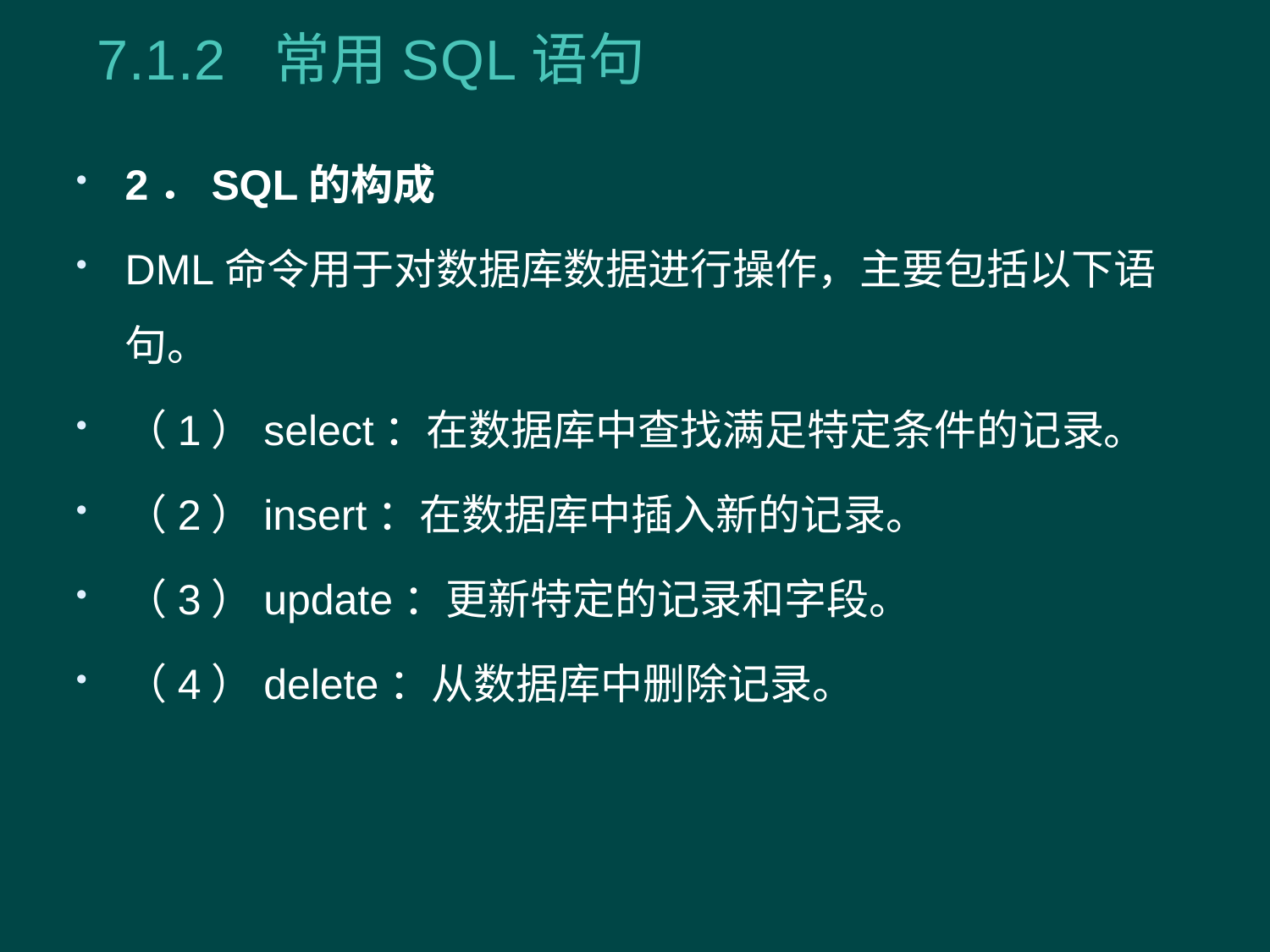

7.1.2  常用SQL语句

2．SQL的构成
DML命令用于对数据库数据进行操作，主要包括以下语句。
（1）select：在数据库中查找满足特定条件的记录。
（2）insert：在数据库中插入新的记录。
（3）update：更新特定的记录和字段。
（4）delete：从数据库中删除记录。